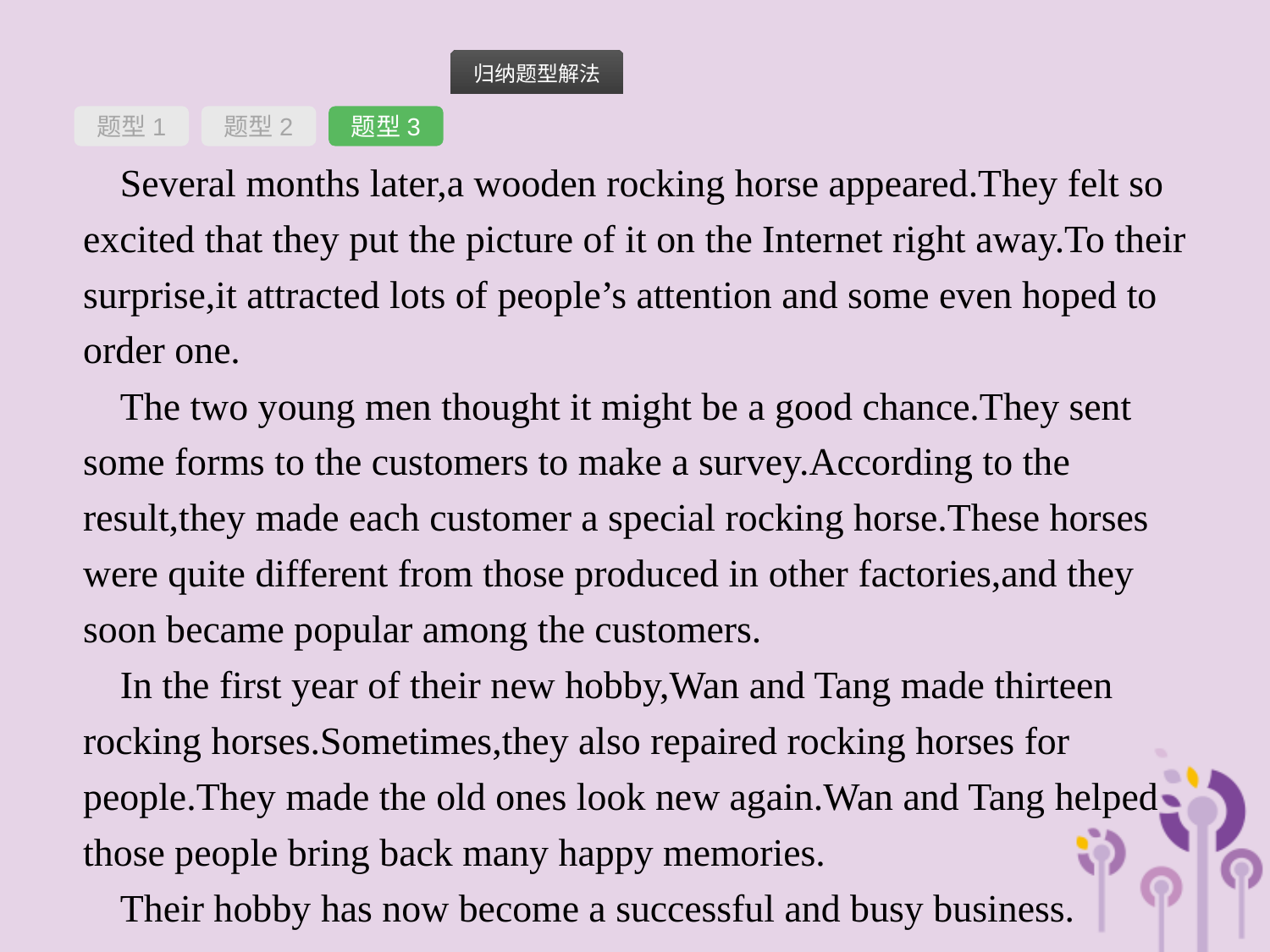

题型1
题型2
题型3
Several months later,a wooden rocking horse appeared.They felt so excited that they put the picture of it on the Internet right away.To their surprise,it attracted lots of people’s attention and some even hoped to order one.
The two young men thought it might be a good chance.They sent some forms to the customers to make a survey.According to the result,they made each customer a special rocking horse.These horses were quite different from those produced in other factories,and they soon became popular among the customers.
In the first year of their new hobby,Wan and Tang made thirteen rocking horses.Sometimes,they also repaired rocking horses for people.They made the old ones look new again.Wan and Tang helped those people bring back many happy memories.
Their hobby has now become a successful and busy business.